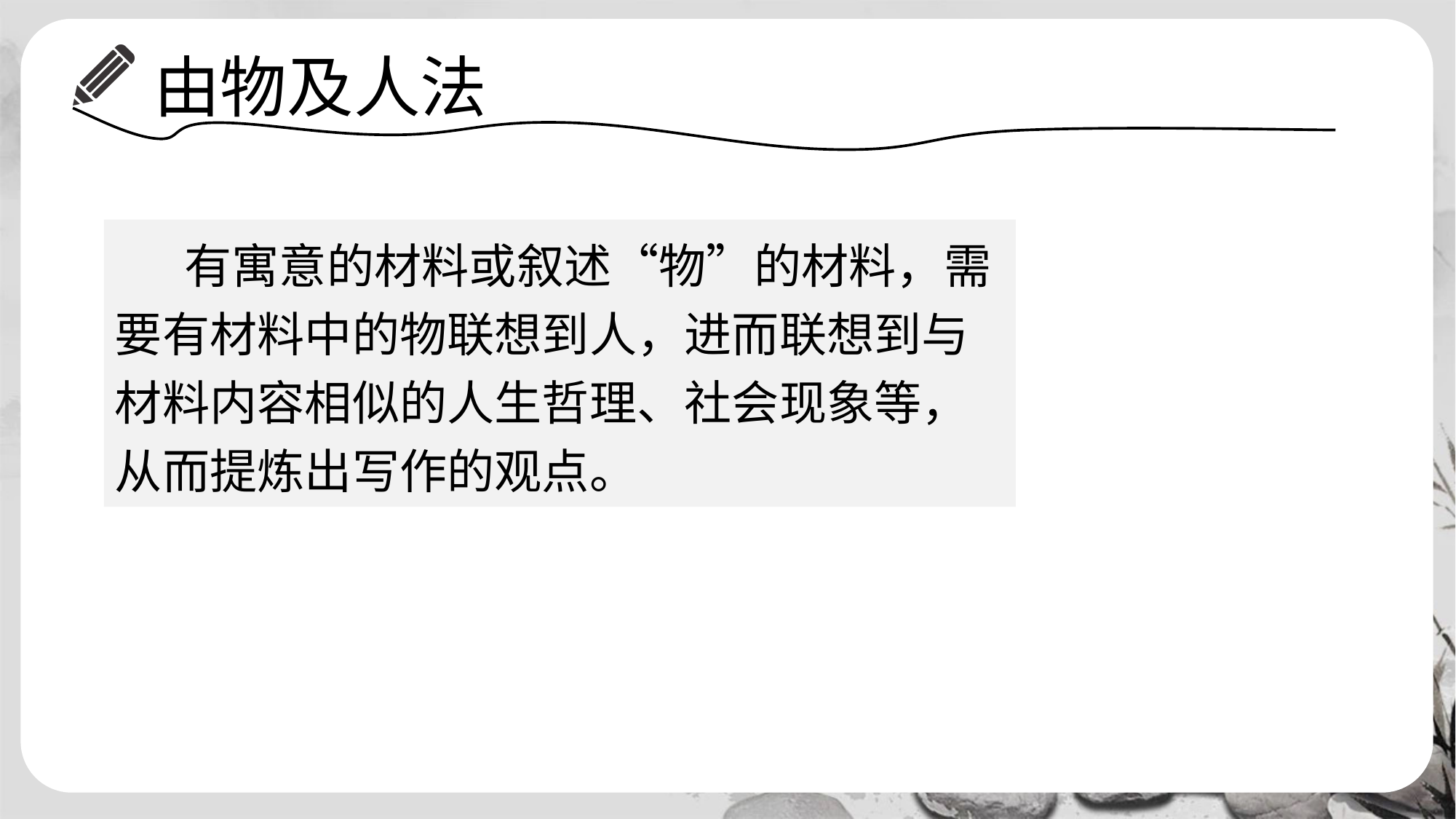

# 由物及人法
       有寓意的材料或叙述“物”的材料，需要有材料中的物联想到人，进而联想到与材料内容相似的人生哲理、社会现象等，从而提炼出写作的观点。